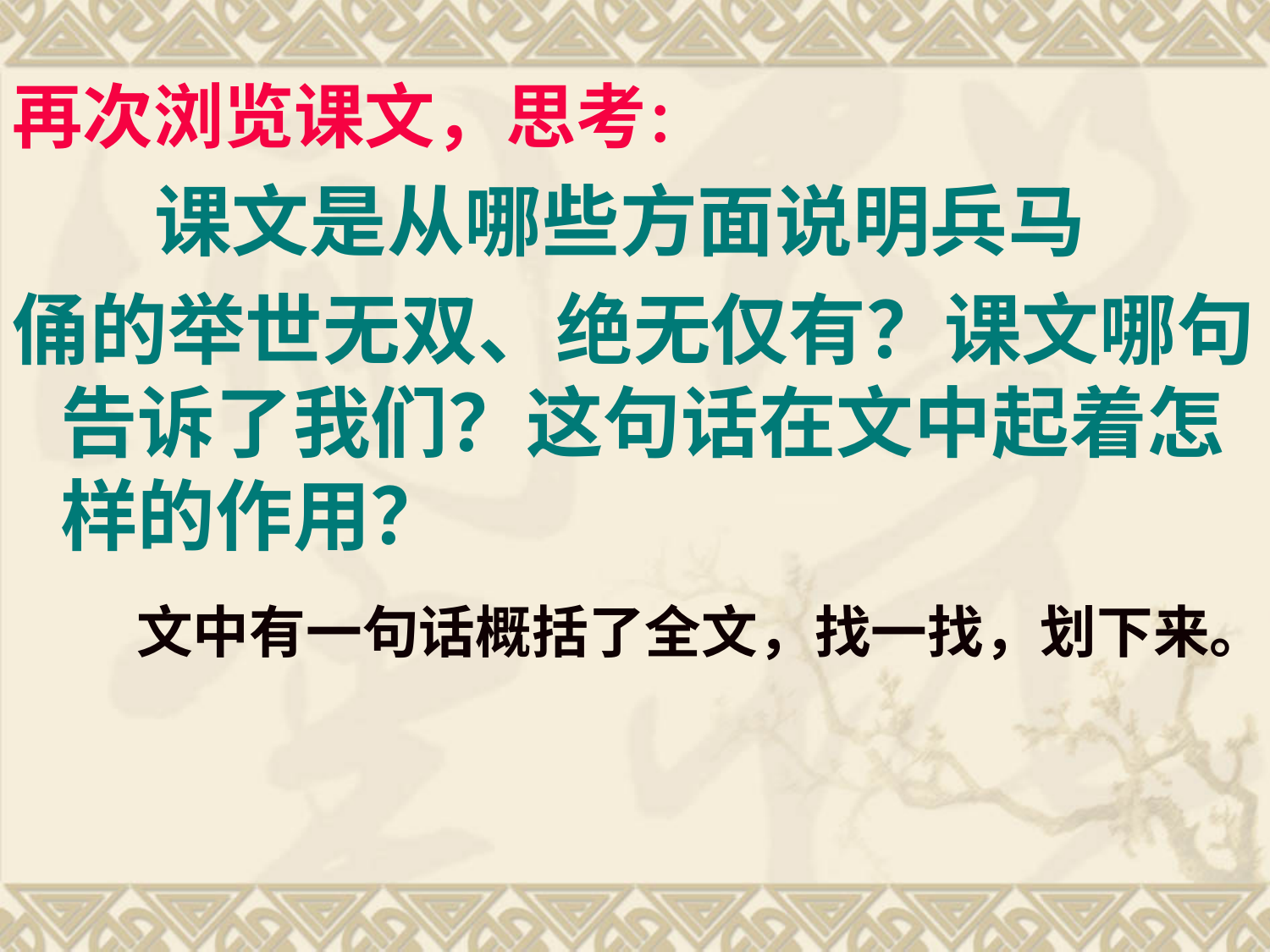

再次浏览课文，思考：
       课文是从哪些方面说明兵马
俑的举世无双、绝无仅有？课文哪句告诉了我们？这句话在文中起着怎样的作用？
      文中有一句话概括了全文，找一找，划下来。